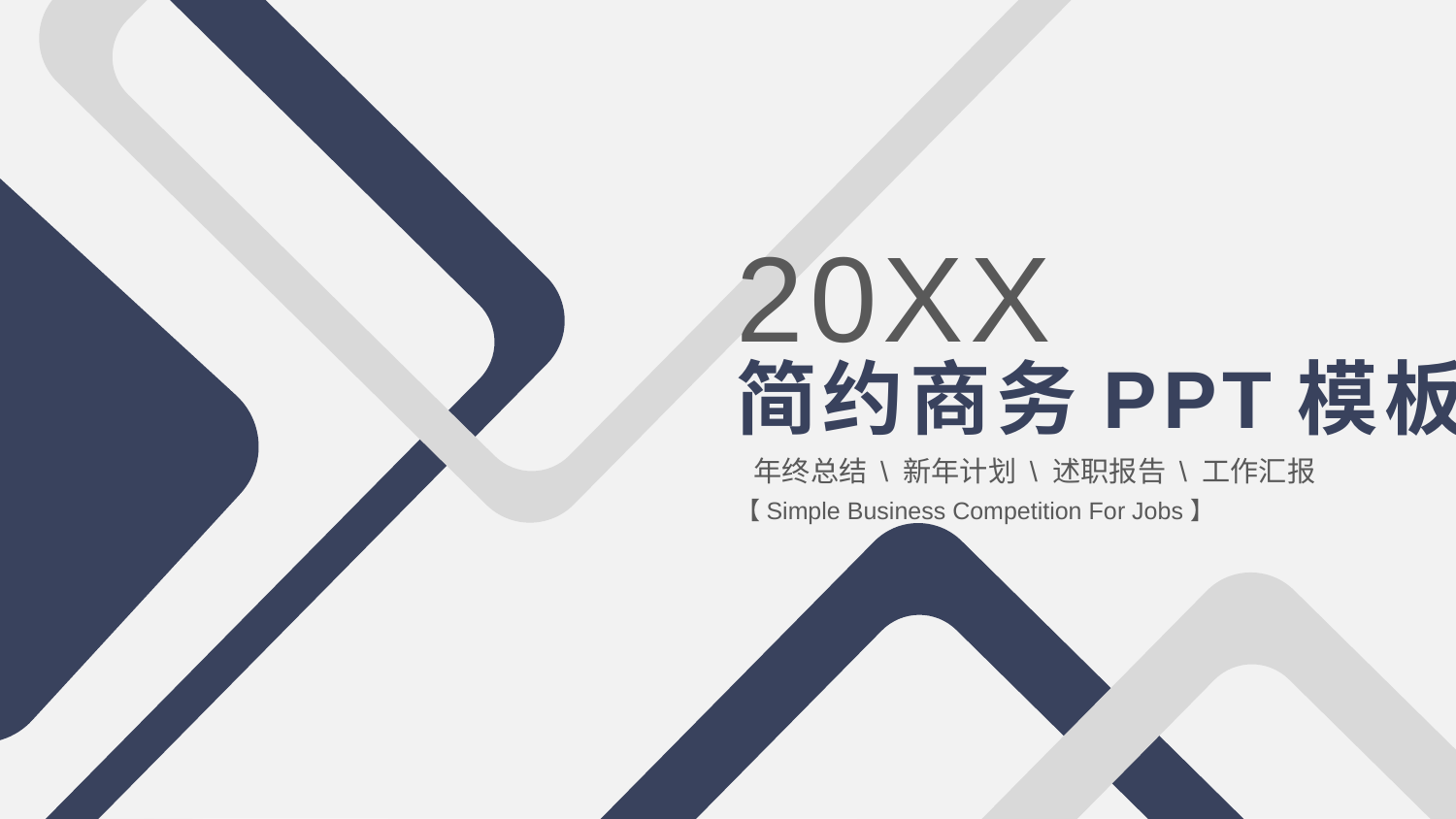

20XX

简约商务PPT模板
年终总结 \ 新年计划 \ 述职报告 \ 工作汇报
【Simple Business Competition For Jobs】